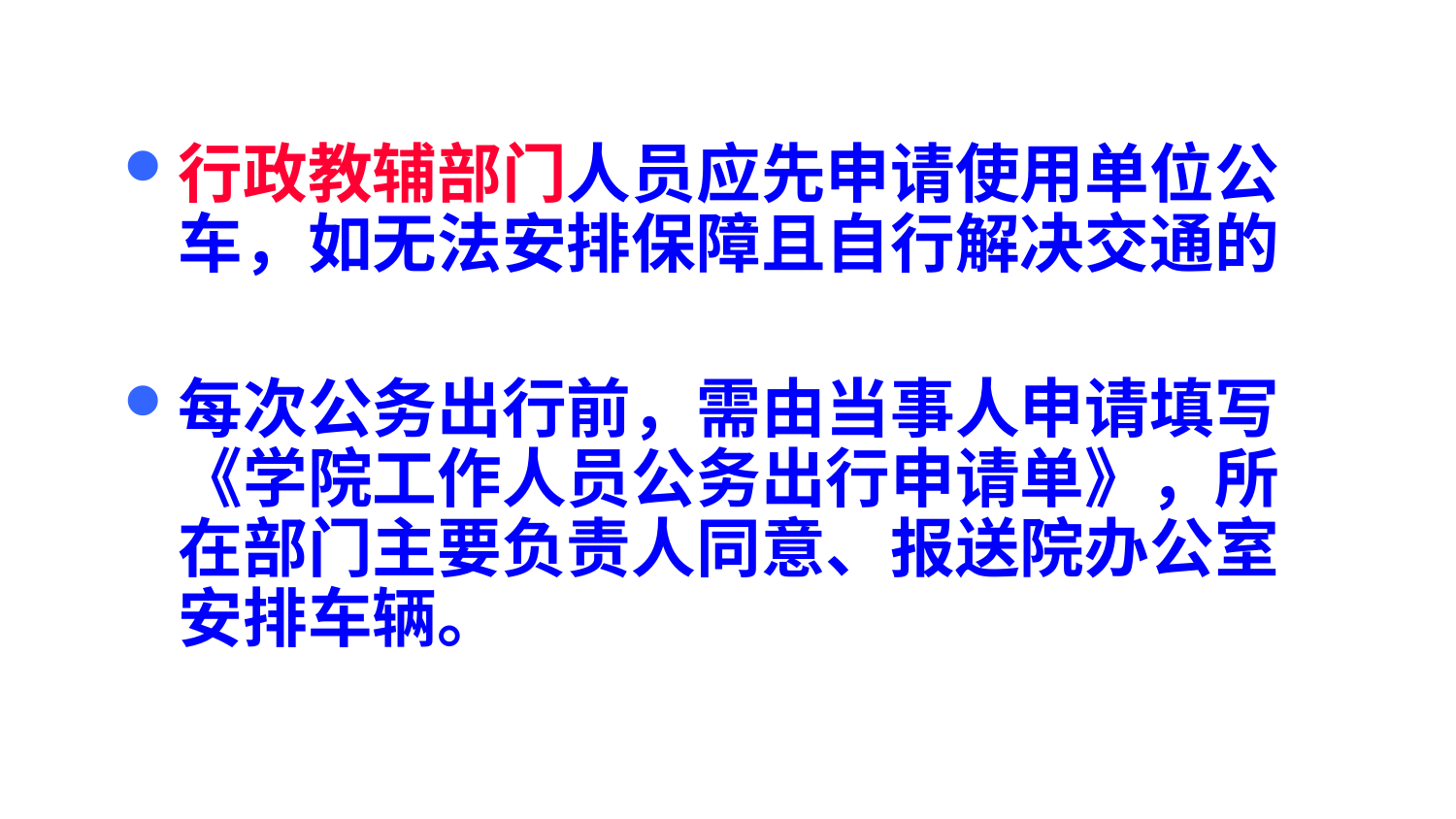

行政教辅部门人员应先申请使用单位公车，如无法安排保障且自行解决交通的

每次公务出行前，需由当事人申请填写《学院工作人员公务出行申请单》，所在部门主要负责人同意、报送院办公室安排车辆。